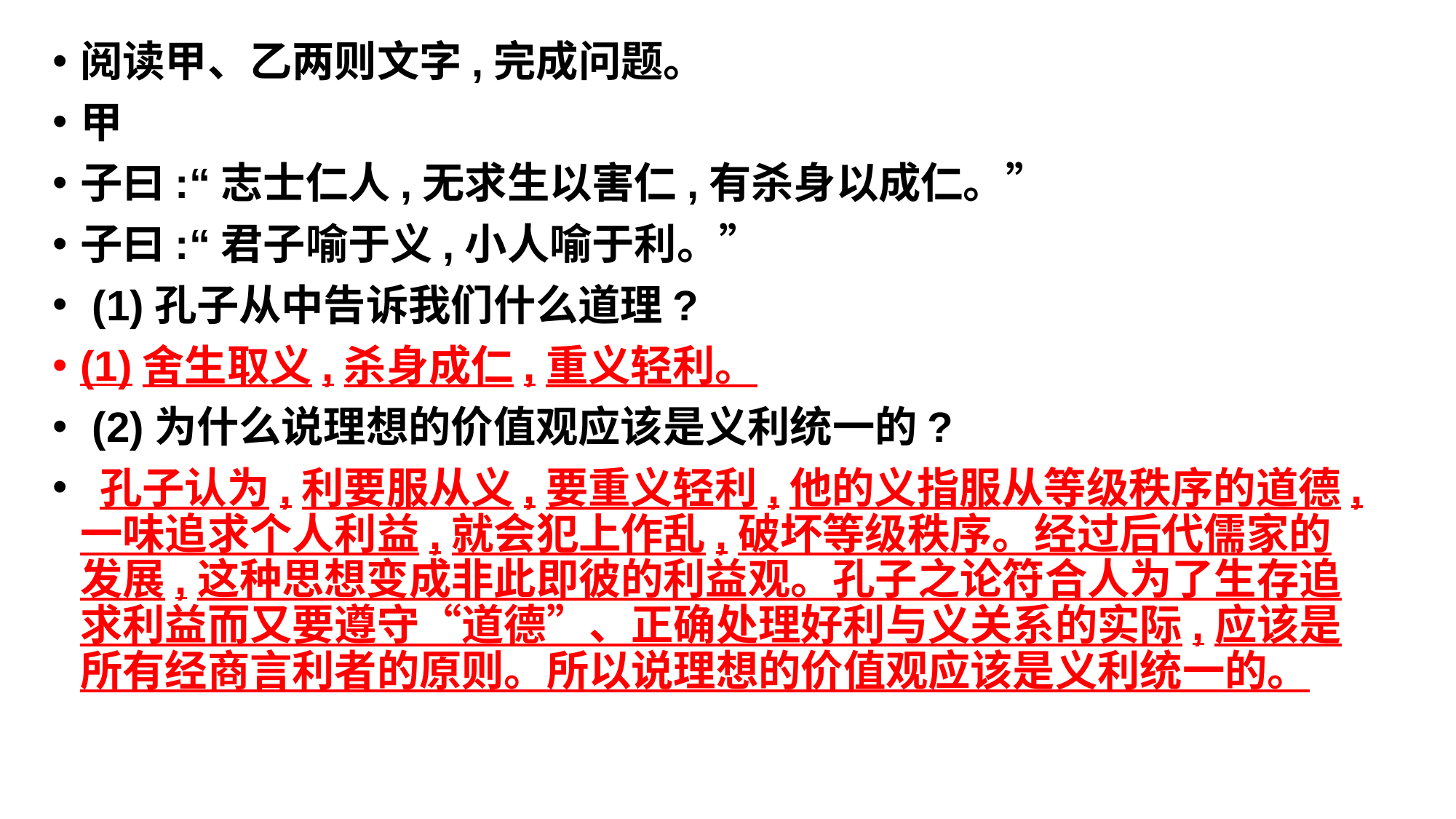

阅读甲、乙两则文字,完成问题。
甲
子曰:“志士仁人,无求生以害仁,有杀身以成仁。”
子曰:“君子喻于义,小人喻于利。”
 (1)孔子从中告诉我们什么道理?
(1)舍生取义,杀身成仁,重义轻利。
 (2)为什么说理想的价值观应该是义利统一的?
 孔子认为,利要服从义,要重义轻利,他的义指服从等级秩序的道德,一味追求个人利益,就会犯上作乱,破坏等级秩序。经过后代儒家的发展,这种思想变成非此即彼的利益观。孔子之论符合人为了生存追求利益而又要遵守“道德”、正确处理好利与义关系的实际,应该是所有经商言利者的原则。所以说理想的价值观应该是义利统一的。

#